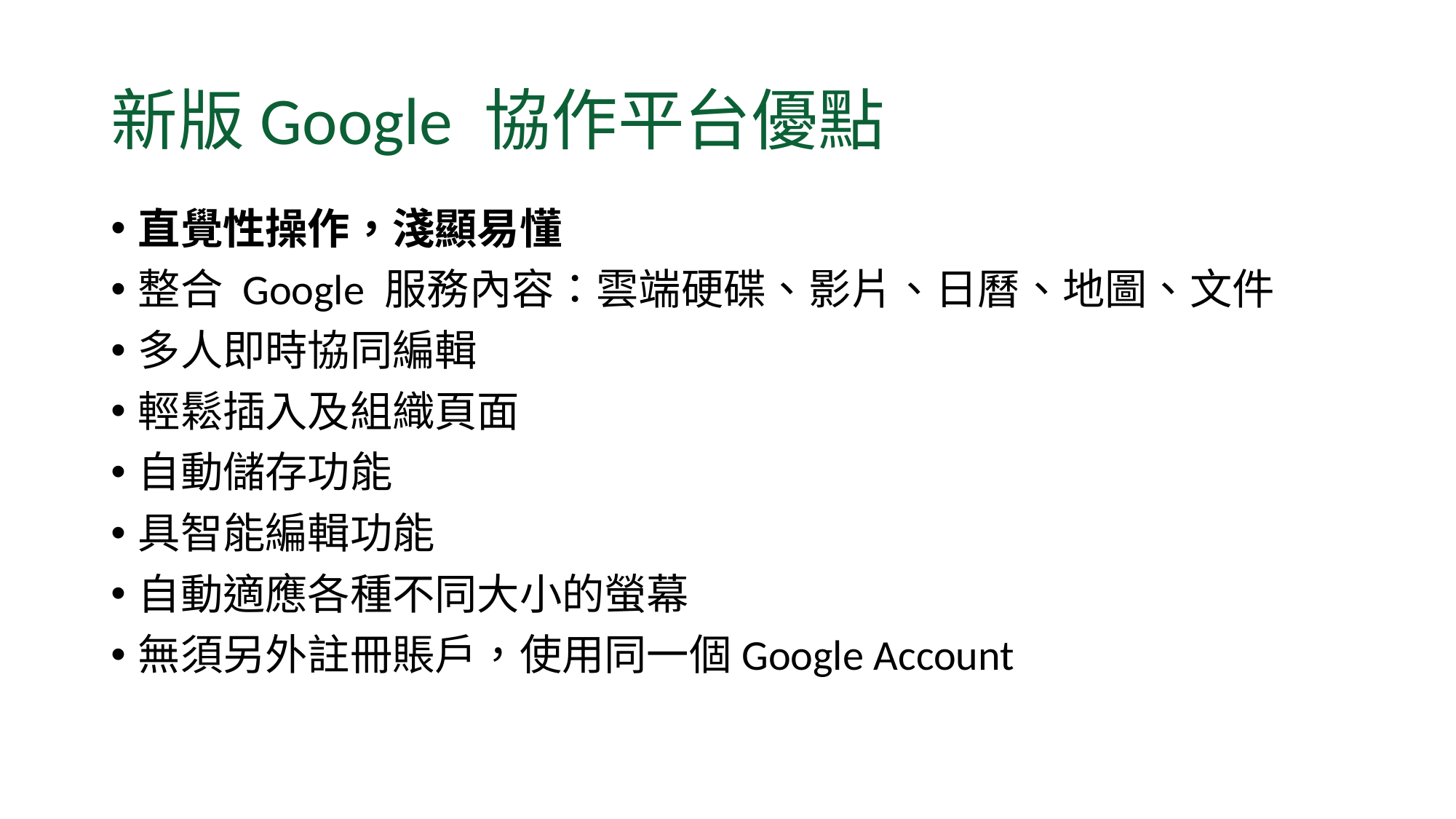

# 新版Google 協作平台優點
直覺性操作，淺顯易懂
整合 Google 服務內容：雲端硬碟、影片、日曆、地圖、文件
多人即時協同編輯
輕鬆插入及組織頁面
自動儲存功能
具智能編輯功能
自動適應各種不同大小的螢幕
無須另外註冊賬戶，使用同一個Google Account